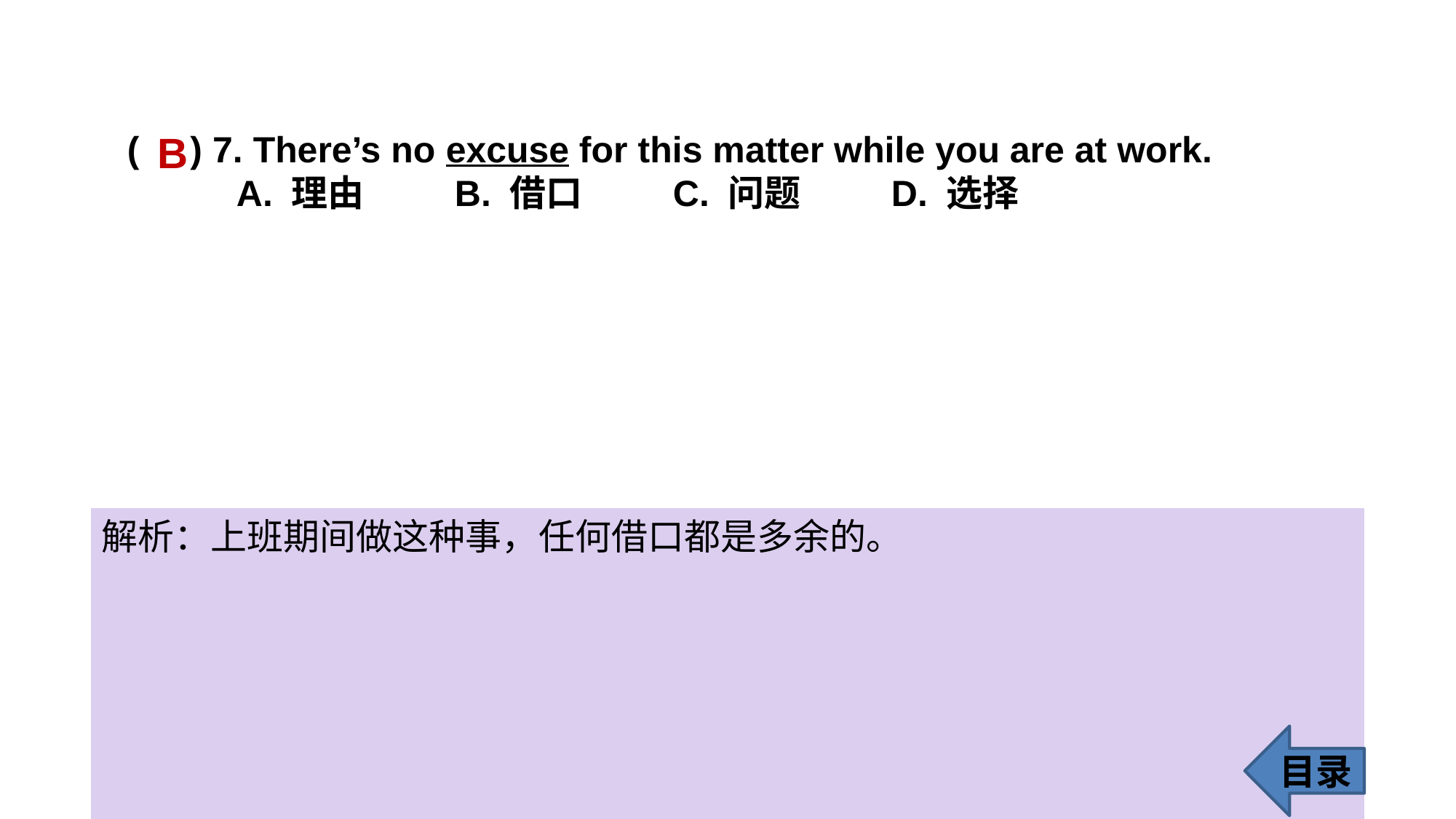

B
(     ) 7. There’s no excuse for this matter while you are at work.
	A. 理由 	B. 借口 	C. 问题 	D. 选择
解析：上班期间做这种事，任何借口都是多余的。

目录
13